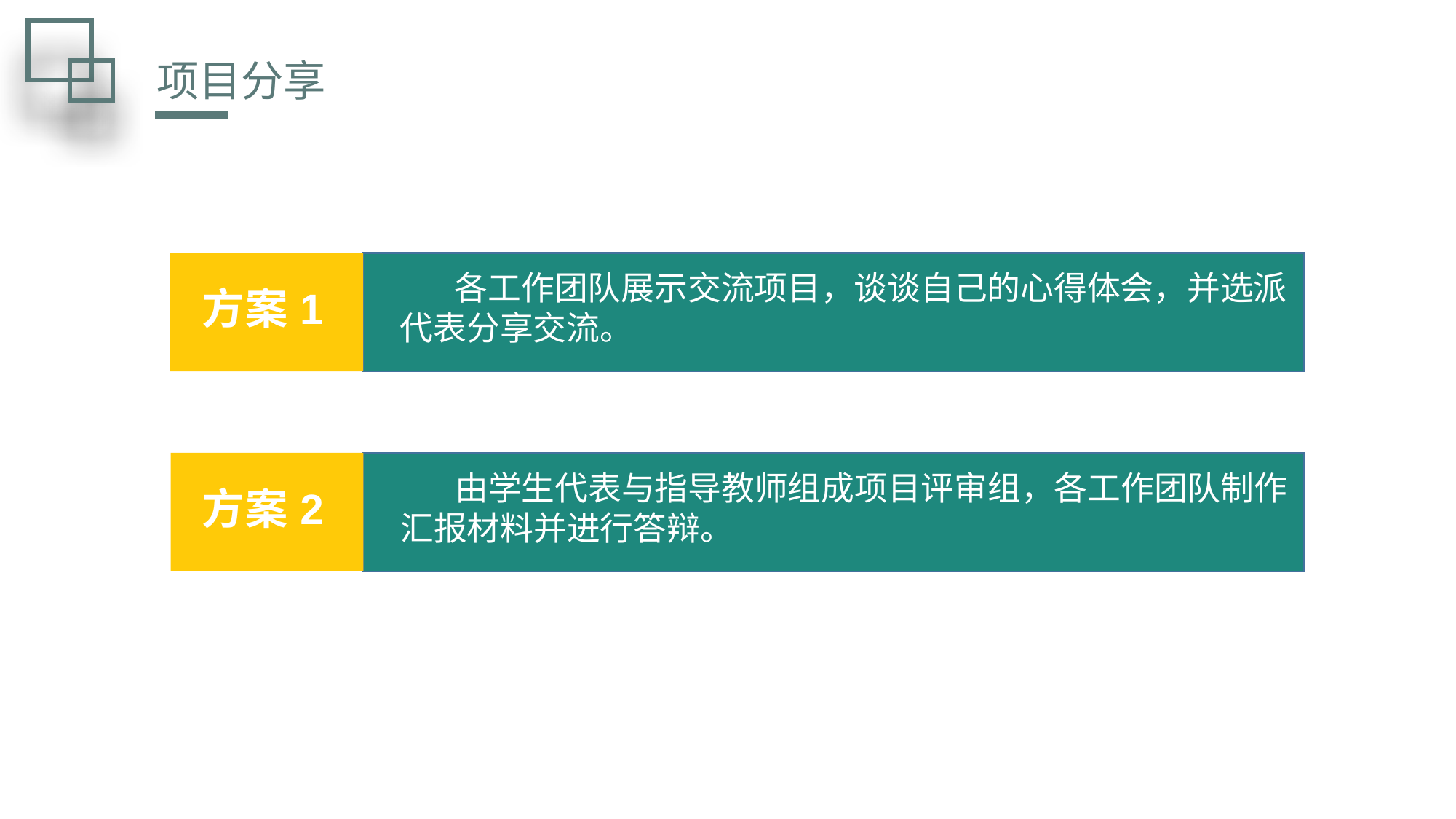

项目分享

各工作团队展示交流项目，谈谈自己的心得体会，并选派代表分享交流。
方案1

由学生代表与指导教师组成项目评审组，各工作团队制作汇报材料并进行答辩。
方案2